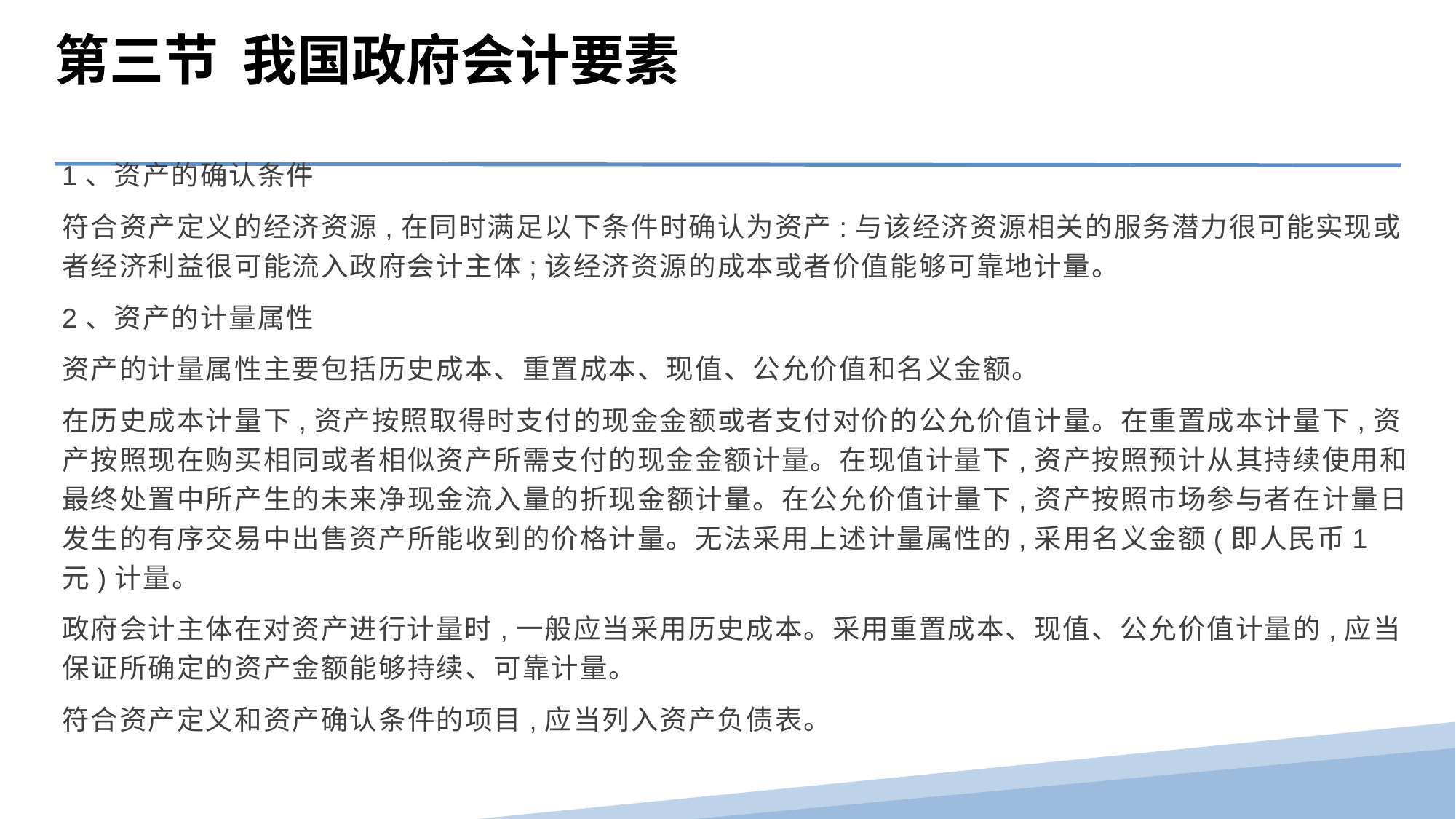

第三节  我国政府会计要素
1、资产的确认条件
符合资产定义的经济资源,在同时满足以下条件时确认为资产:与该经济资源相关的服务潜力很可能实现或者经济利益很可能流入政府会计主体;该经济资源的成本或者价值能够可靠地计量。
2、资产的计量属性
资产的计量属性主要包括历史成本、重置成本、现值、公允价值和名义金额。
在历史成本计量下,资产按照取得时支付的现金金额或者支付对价的公允价值计量。在重置成本计量下,资产按照现在购买相同或者相似资产所需支付的现金金额计量。在现值计量下,资产按照预计从其持续使用和最终处置中所产生的未来净现金流入量的折现金额计量。在公允价值计量下,资产按照市场参与者在计量日发生的有序交易中出售资产所能收到的价格计量。无法采用上述计量属性的,采用名义金额(即人民币1元)计量。
政府会计主体在对资产进行计量时,一般应当采用历史成本。采用重置成本、现值、公允价值计量的,应当保证所确定的资产金额能够持续、可靠计量。
符合资产定义和资产确认条件的项目,应当列入资产负债表。